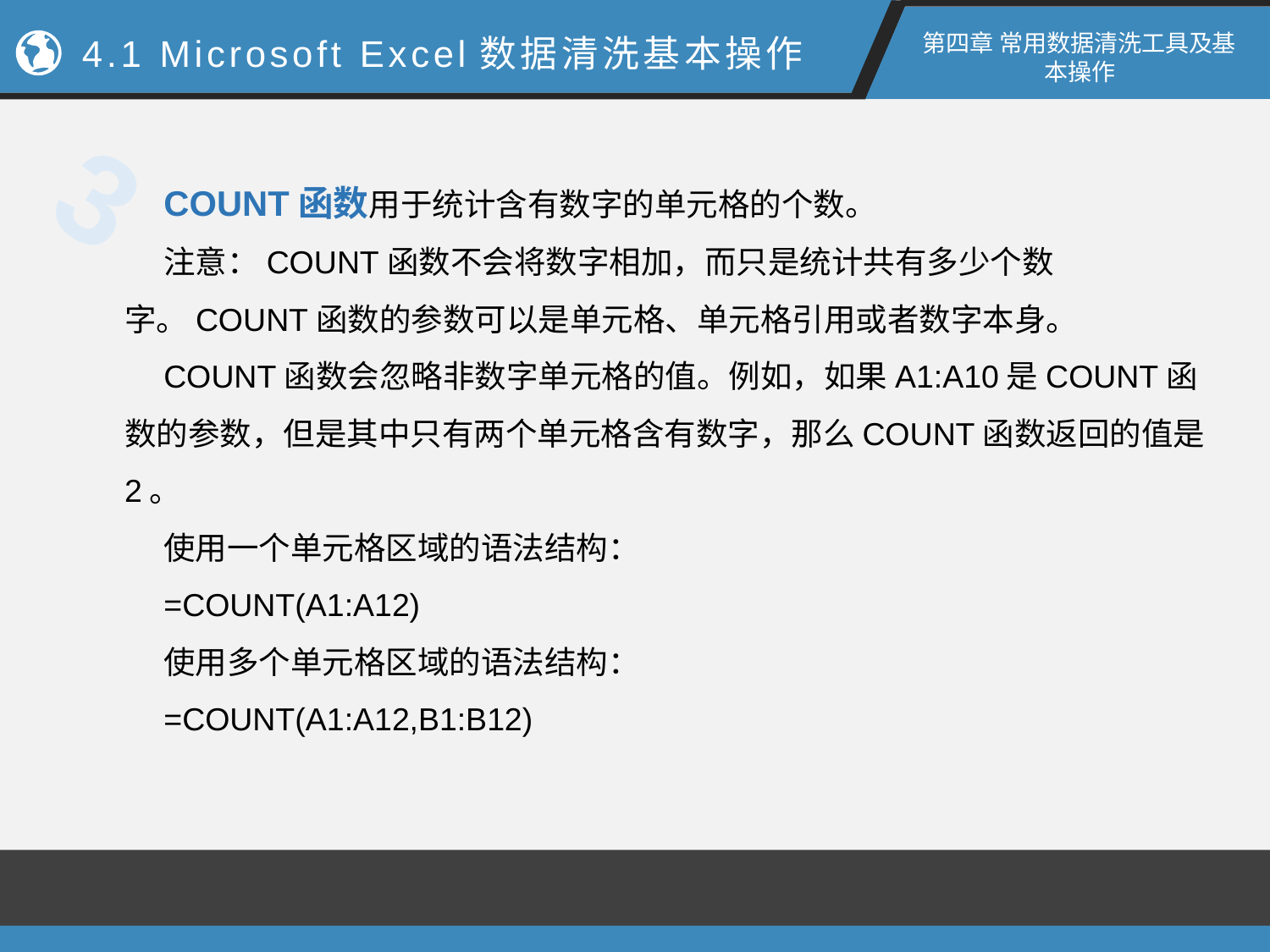

第四章 常用数据清洗工具及基本操作
4.1 Microsoft Excel数据清洗基本操作

3
COUNT函数用于统计含有数字的单元格的个数。
注意：COUNT函数不会将数字相加，而只是统计共有多少个数字。COUNT函数的参数可以是单元格、单元格引用或者数字本身。
COUNT函数会忽略非数字单元格的值。例如，如果A1:A10是COUNT函数的参数，但是其中只有两个单元格含有数字，那么COUNT函数返回的值是2。
使用一个单元格区域的语法结构：
=COUNT(A1:A12)
使用多个单元格区域的语法结构：
=COUNT(A1:A12,B1:B12)

17
17